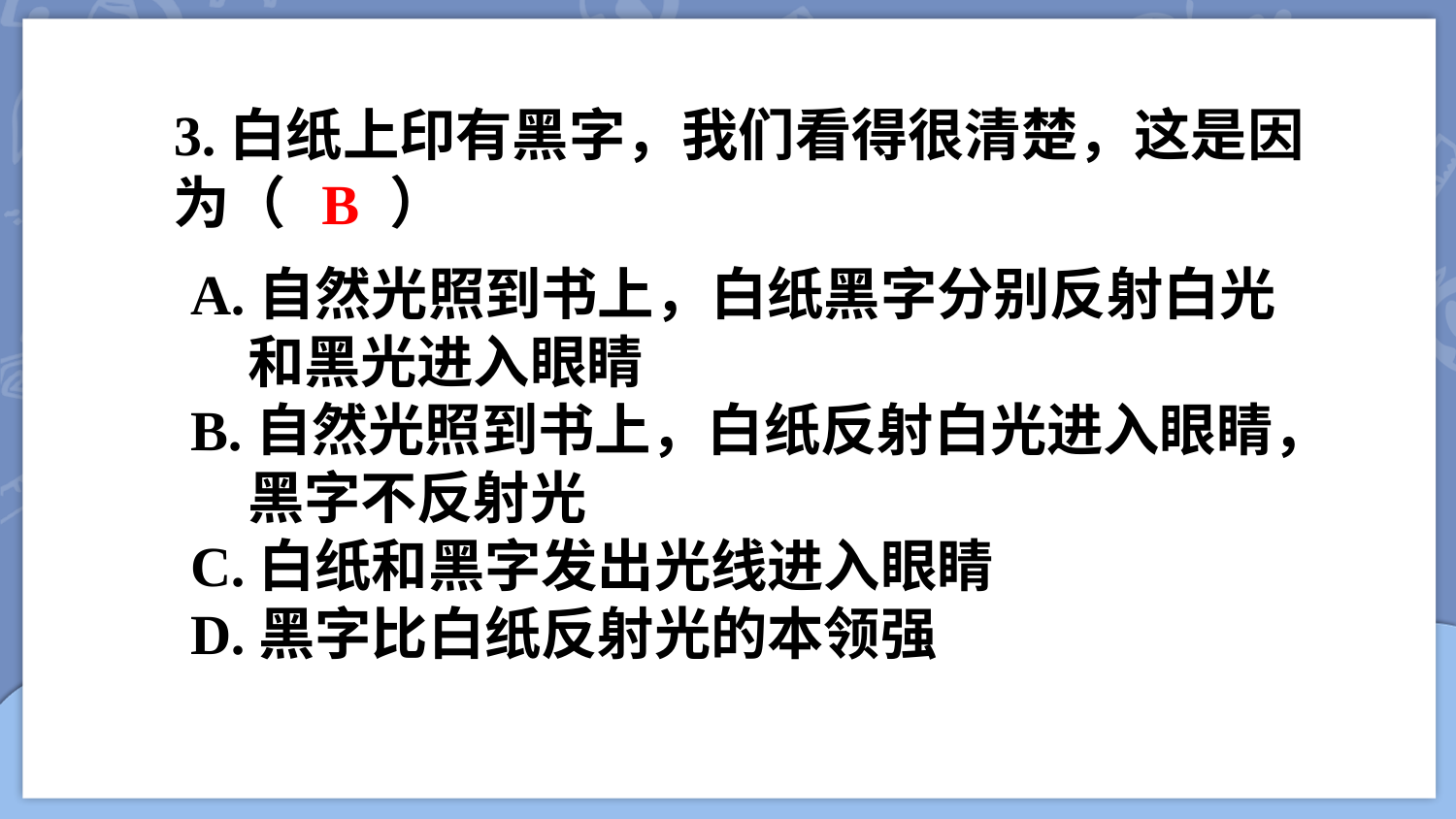

3.白纸上印有黑字，我们看得很清楚，这是因为（        ）
B
A.自然光照到书上，白纸黑字分别反射白光和黑光进入眼睛
B.自然光照到书上，白纸反射白光进入眼睛，黑字不反射光
C.白纸和黑字发出光线进入眼睛
D.黑字比白纸反射光的本领强